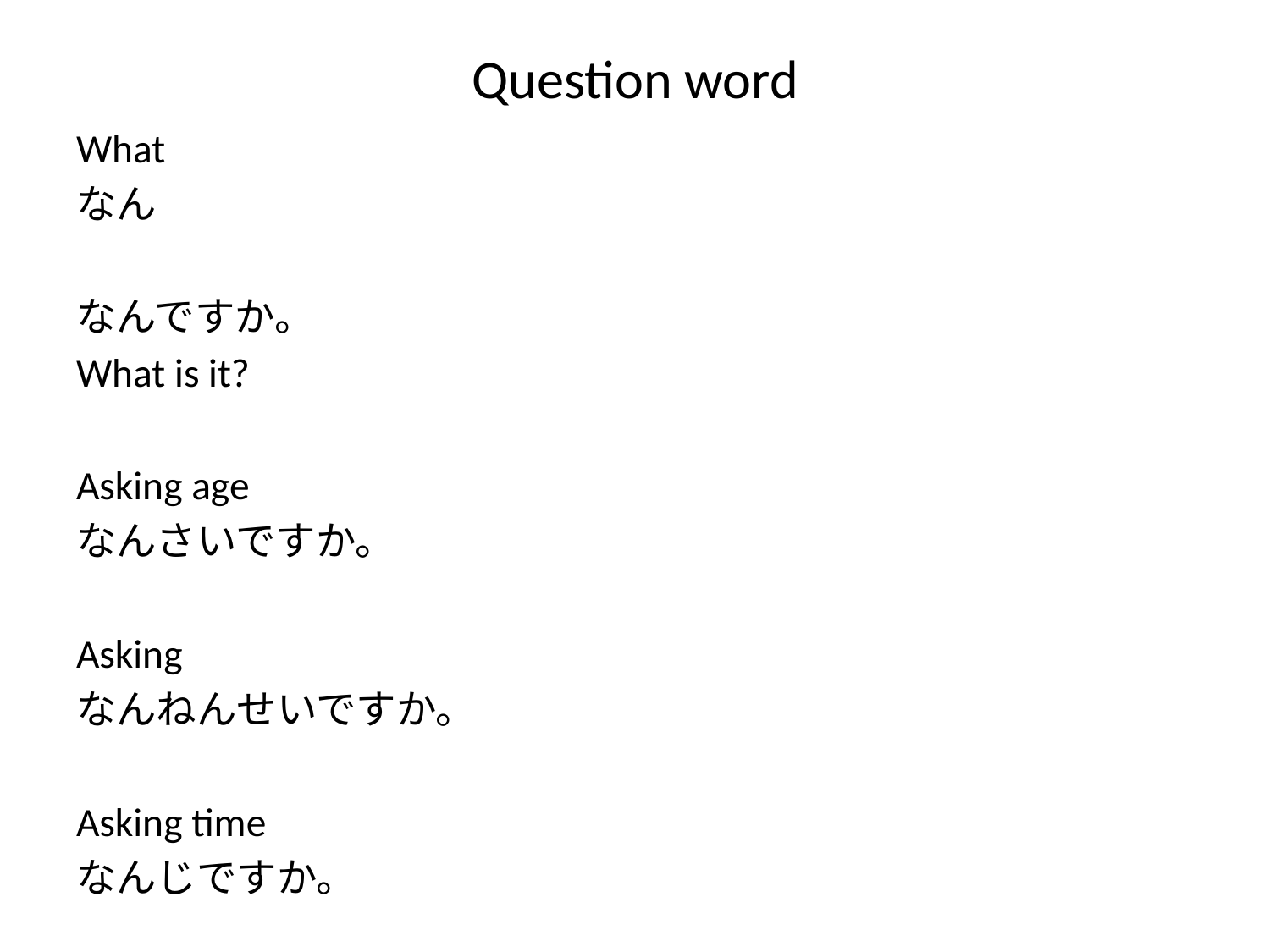

# Question word
What
なん

なんですか。
What is it?

Asking age
なんさいですか。

Asking
なんねんせいですか。

Asking time
なんじですか。